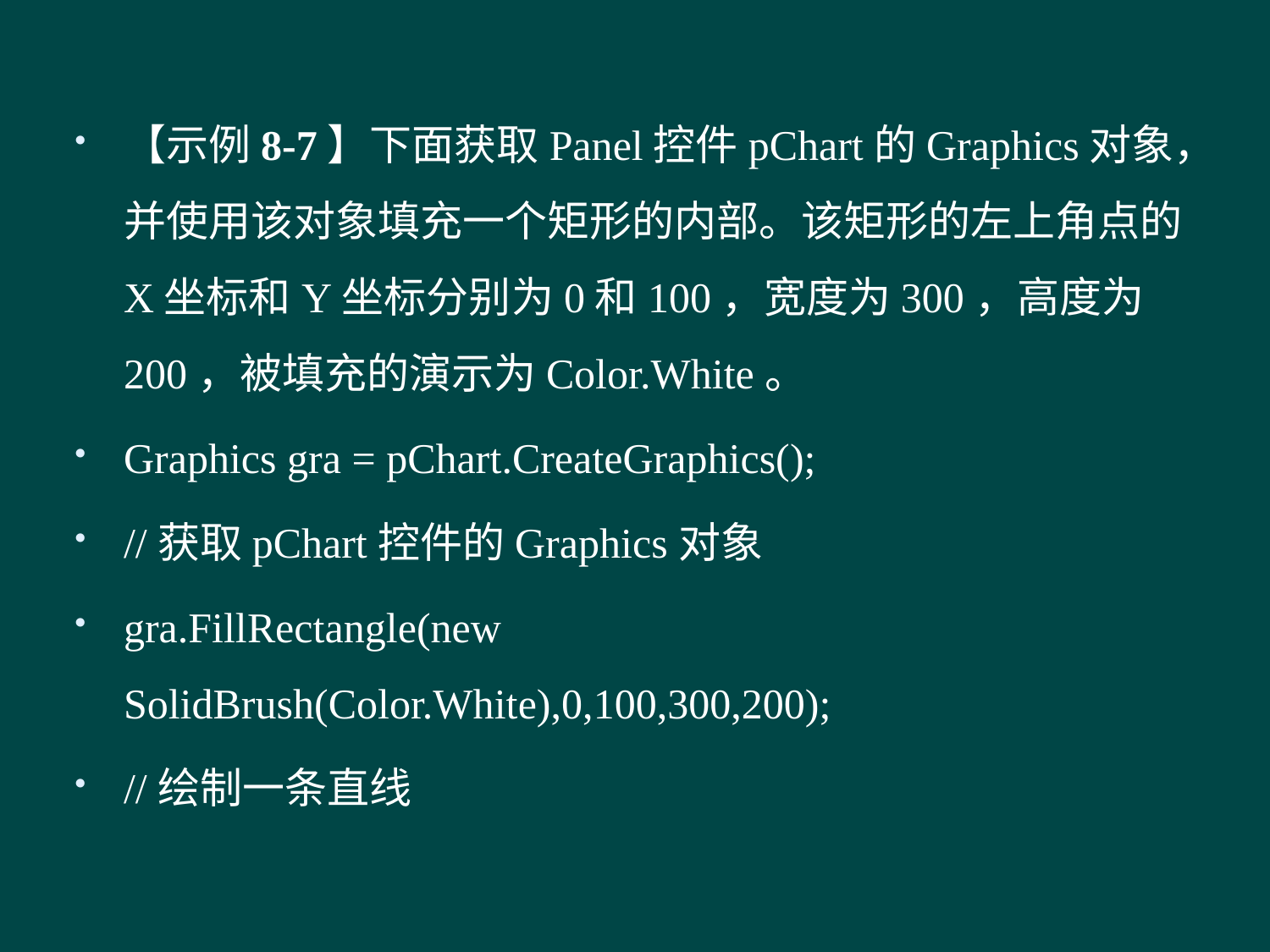

#
【示例8-7】下面获取Panel控件pChart的Graphics对象，并使用该对象填充一个矩形的内部。该矩形的左上角点的X坐标和Y坐标分别为0和100，宽度为300，高度为200，被填充的演示为Color.White。
Graphics gra = pChart.CreateGraphics();
//获取pChart控件的Graphics对象
gra.FillRectangle(new SolidBrush(Color.White),0,100,300,200);
//绘制一条直线